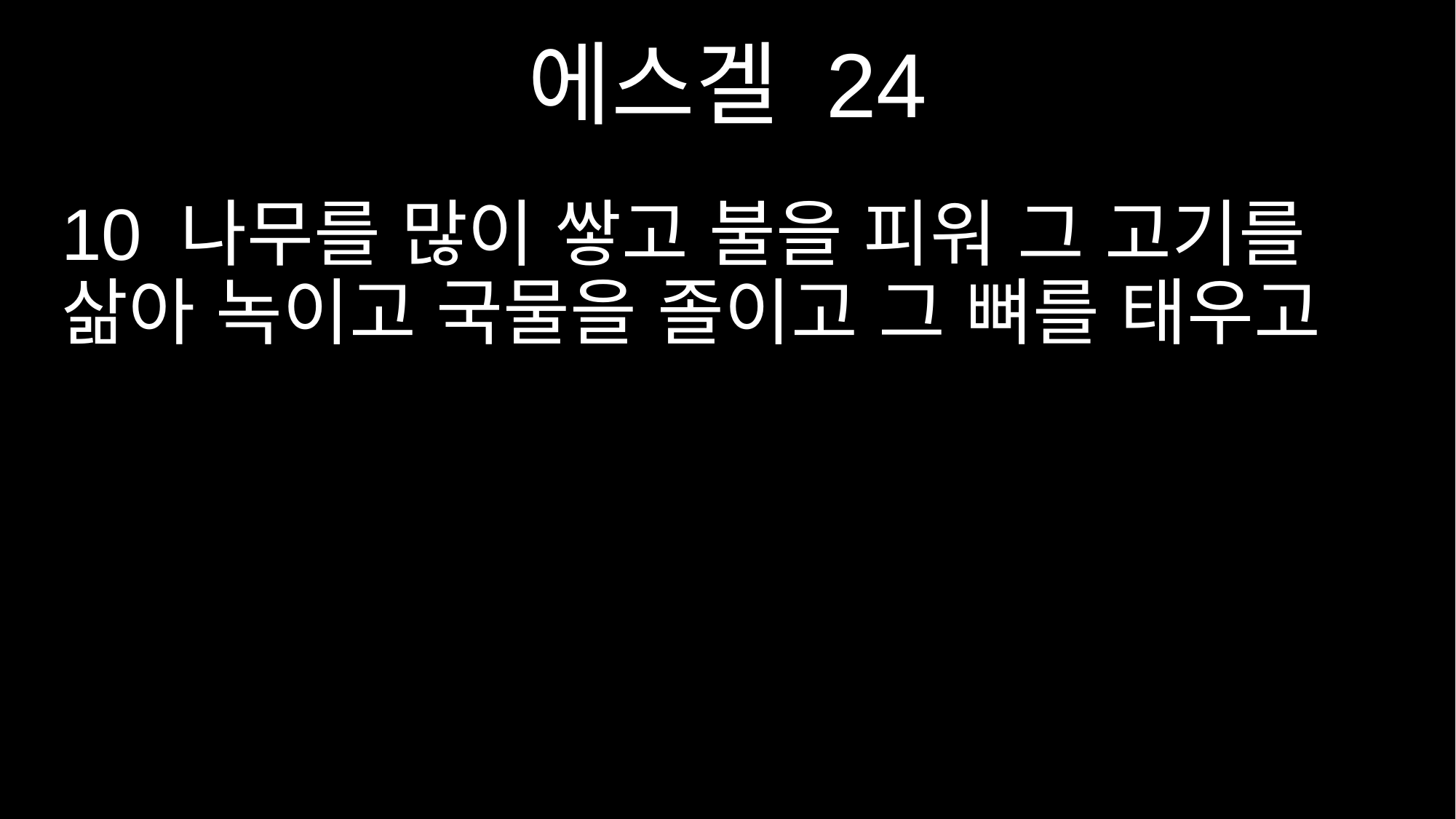

에스겔 24
10 나무를 많이 쌓고 불을 피워 그 고기를 삶아 녹이고 국물을 졸이고 그 뼈를 태우고